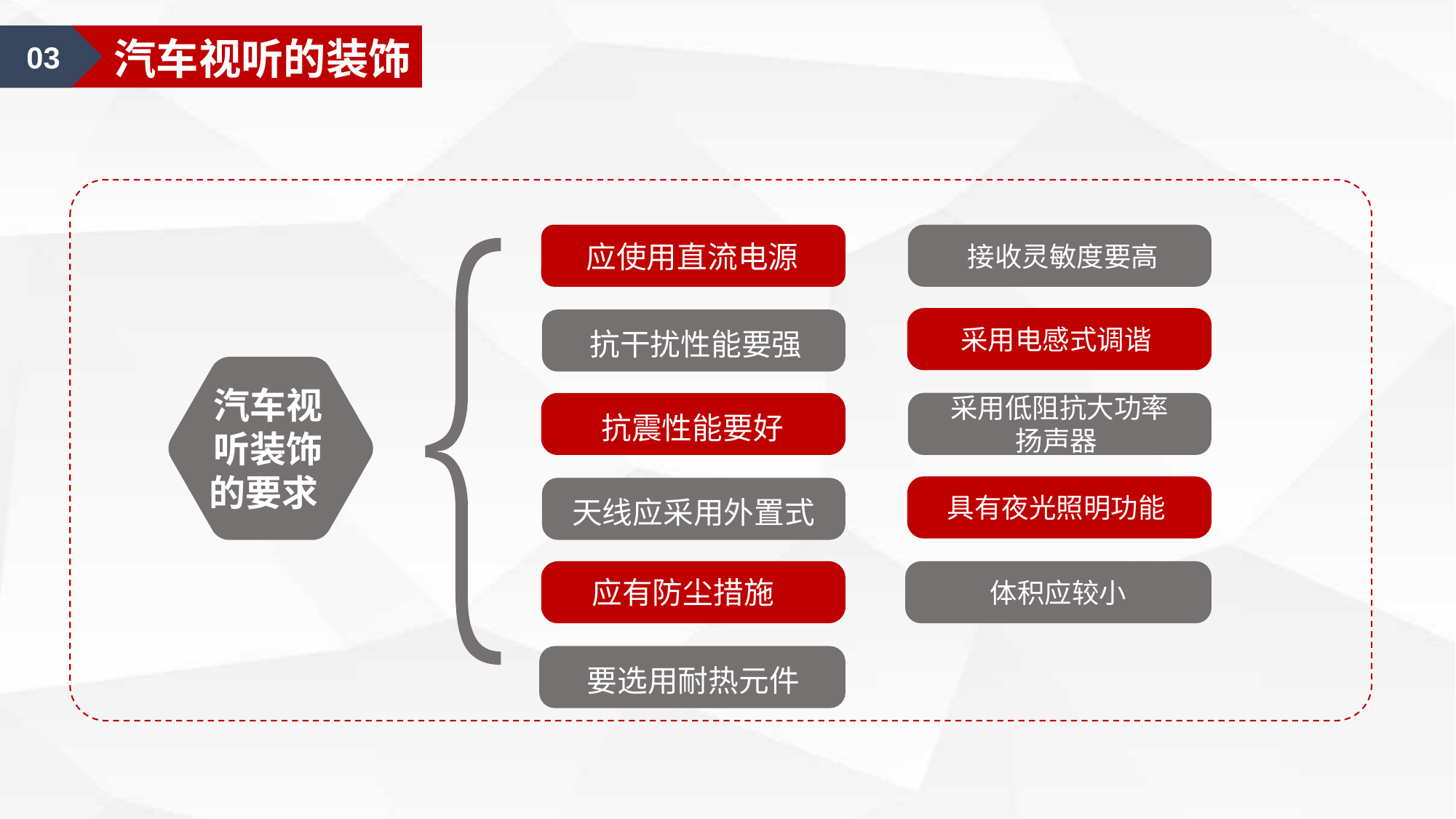

03
汽车视听的装饰

 接收灵敏度要高
应使用直流电源

采用电感式调谐

抗干扰性能要强

汽车视听装饰的要求

采用低阻抗大功率
扬声器
抗震性能要好
具有夜光照明功能

天线应采用外置式

体积应较小
应有防尘措施

要选用耐热元件